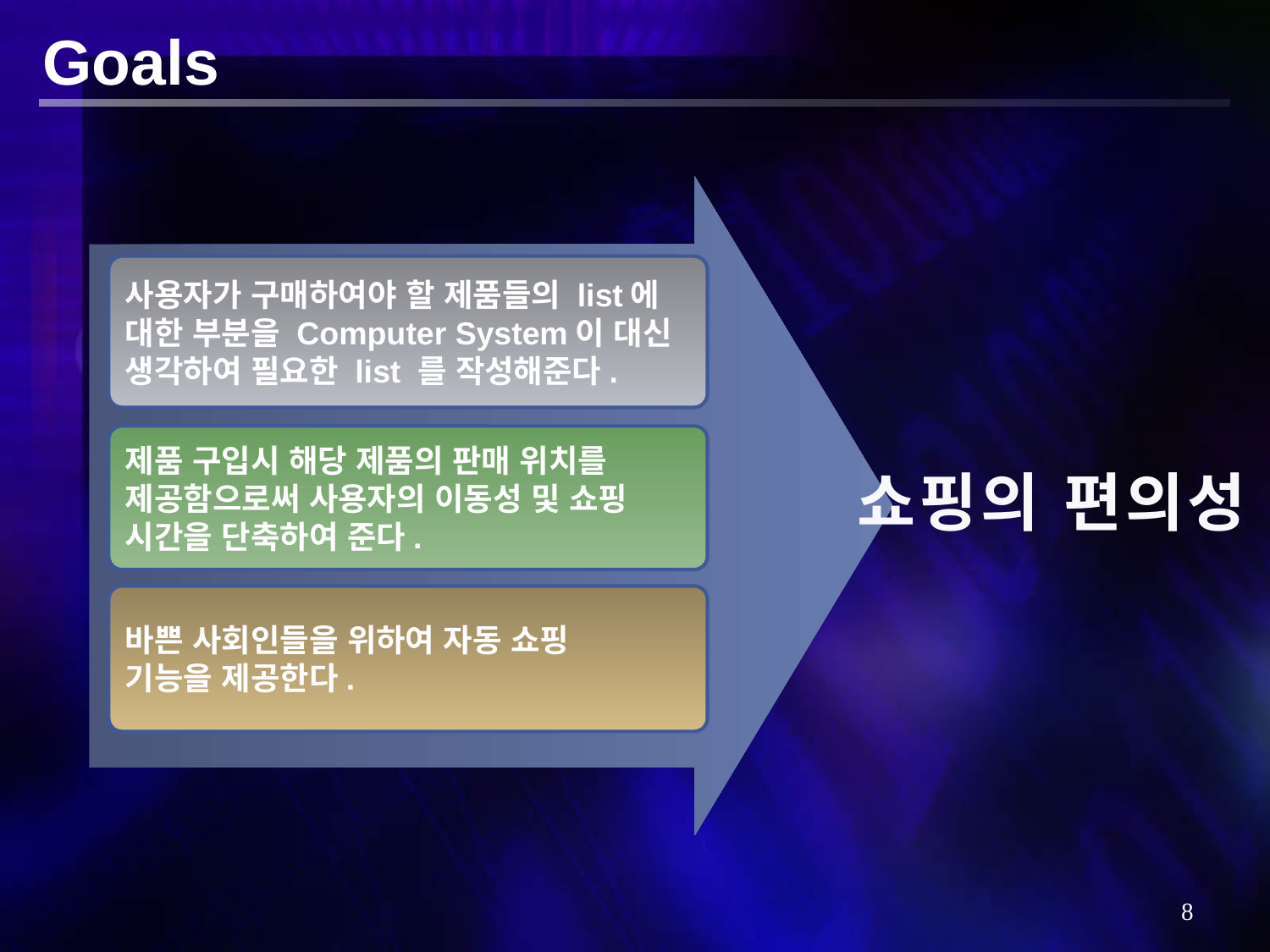

Goals

사용자가 구매하여야 할 제품들의 list에
대한 부분을 Computer System이 대신
생각하여 필요한 list 를 작성해준다.
제품 구입시 해당 제품의 판매 위치를
제공함으로써 사용자의 이동성 및 쇼핑
시간을 단축하여 준다.
바쁜 사회인들을 위하여 자동 쇼핑
기능을 제공한다.
쇼핑의 편의성
8